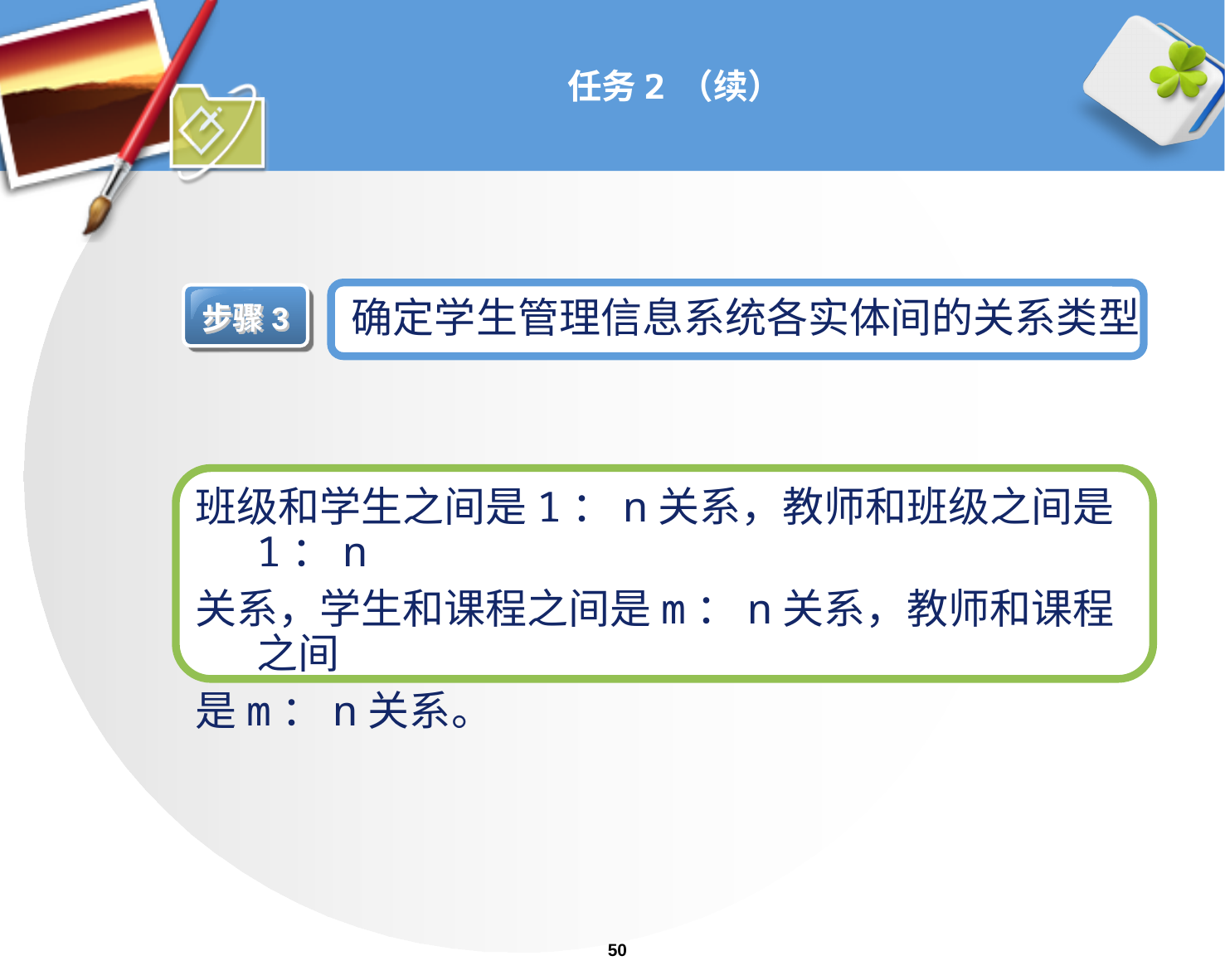

# 任务2 （续）

确定学生管理信息系统各实体间的关系类型
步骤3

班级和学生之间是1：n关系，教师和班级之间是1：n
关系，学生和课程之间是m：n关系，教师和课程之间
是m：n关系。
50